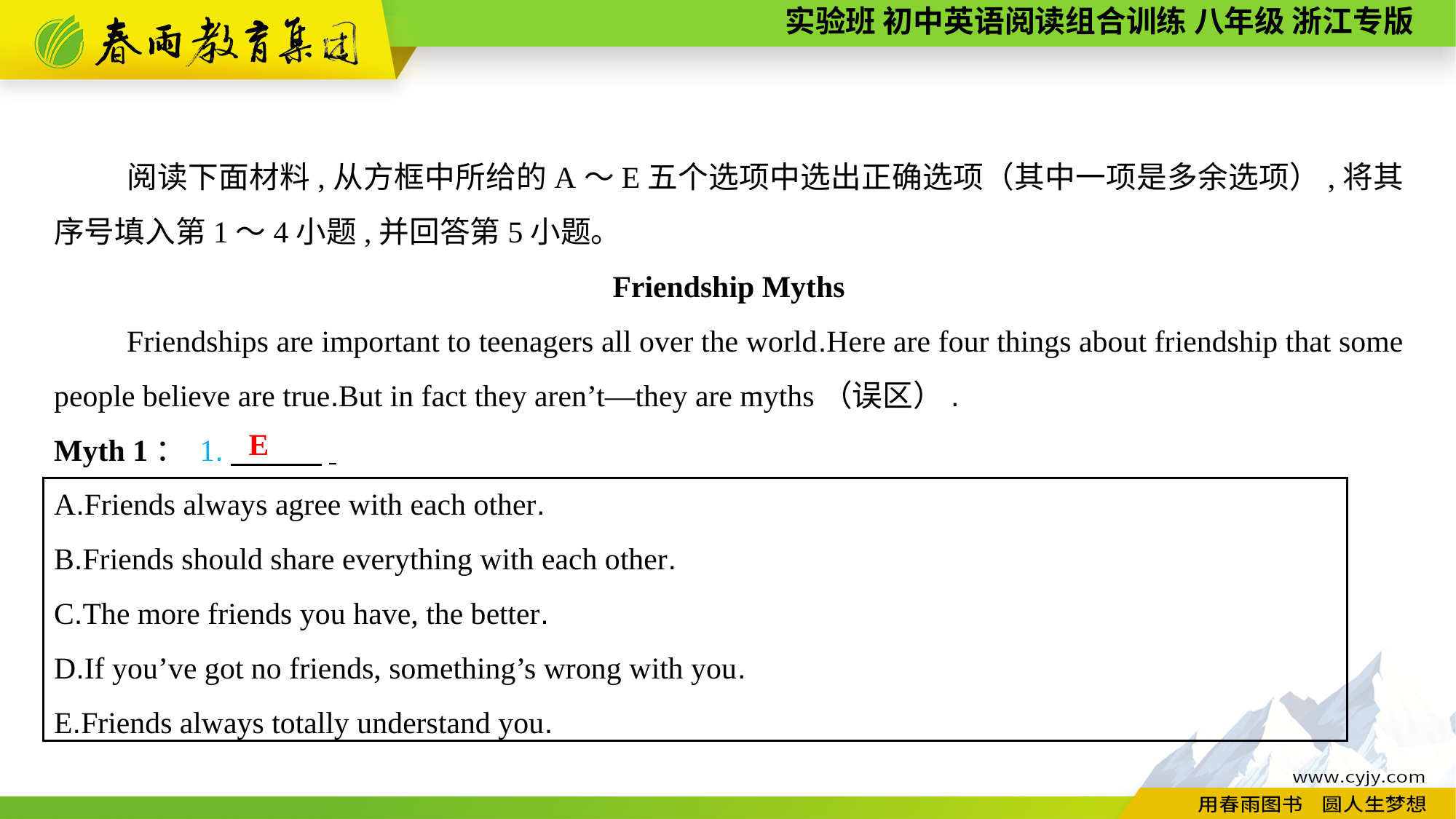

阅读下面材料,从方框中所给的A～E五个选项中选出正确选项（其中一项是多余选项）,将其序号填入第1～4小题,并回答第5小题。
Friendship Myths
Friendships are important to teenagers all over the world.Here are four things about friendship that some people believe are true.But in fact they aren’t—they are myths（误区）.
Myth 1： 1.　　　.
E
A.Friends always agree with each other.
B.Friends should share everything with each other.
C.The more friends you have, the better.
D.If you’ve got no friends, something’s wrong with you.
E.Friends always totally understand you.